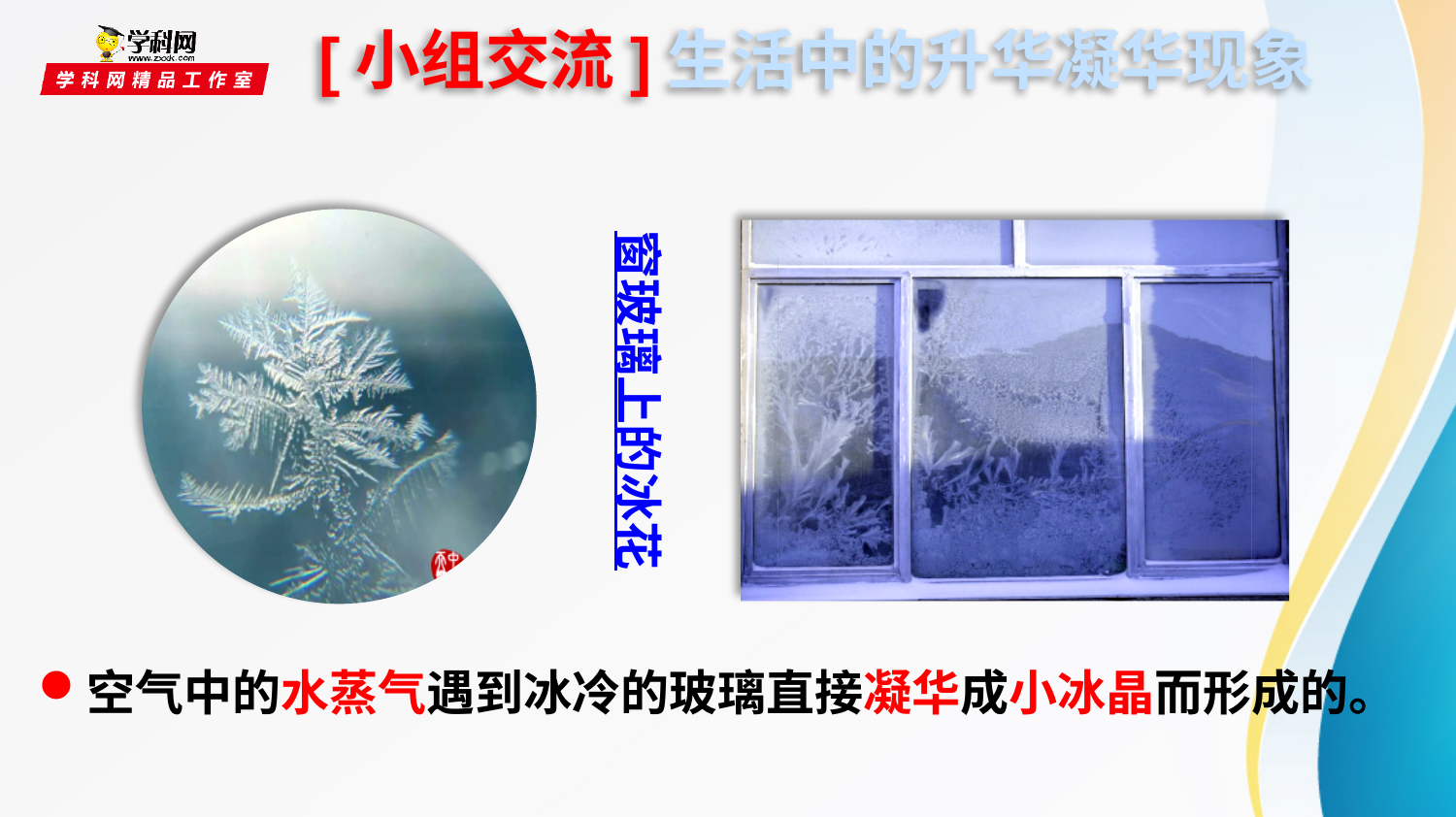

[小组交流]生活中的升华凝华现象

窗玻璃上的冰花

空气中的水蒸气遇到冰冷的玻璃直接凝华成小冰晶而形成的。